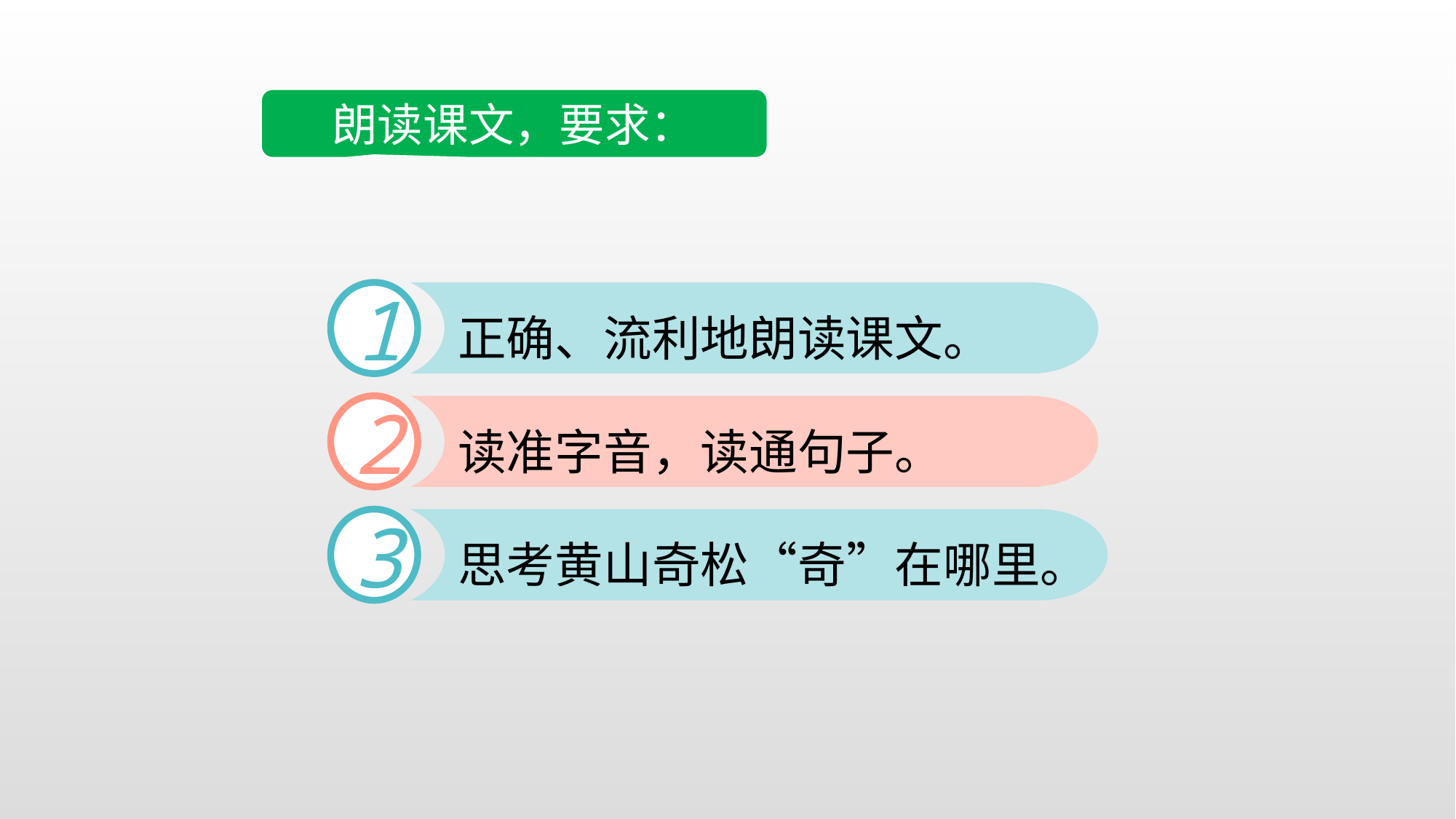

朗读课文，要求：
1
正确、流利地朗读课文。
2
读准字音，读通句子。
3
思考黄山奇松“奇”在哪里。